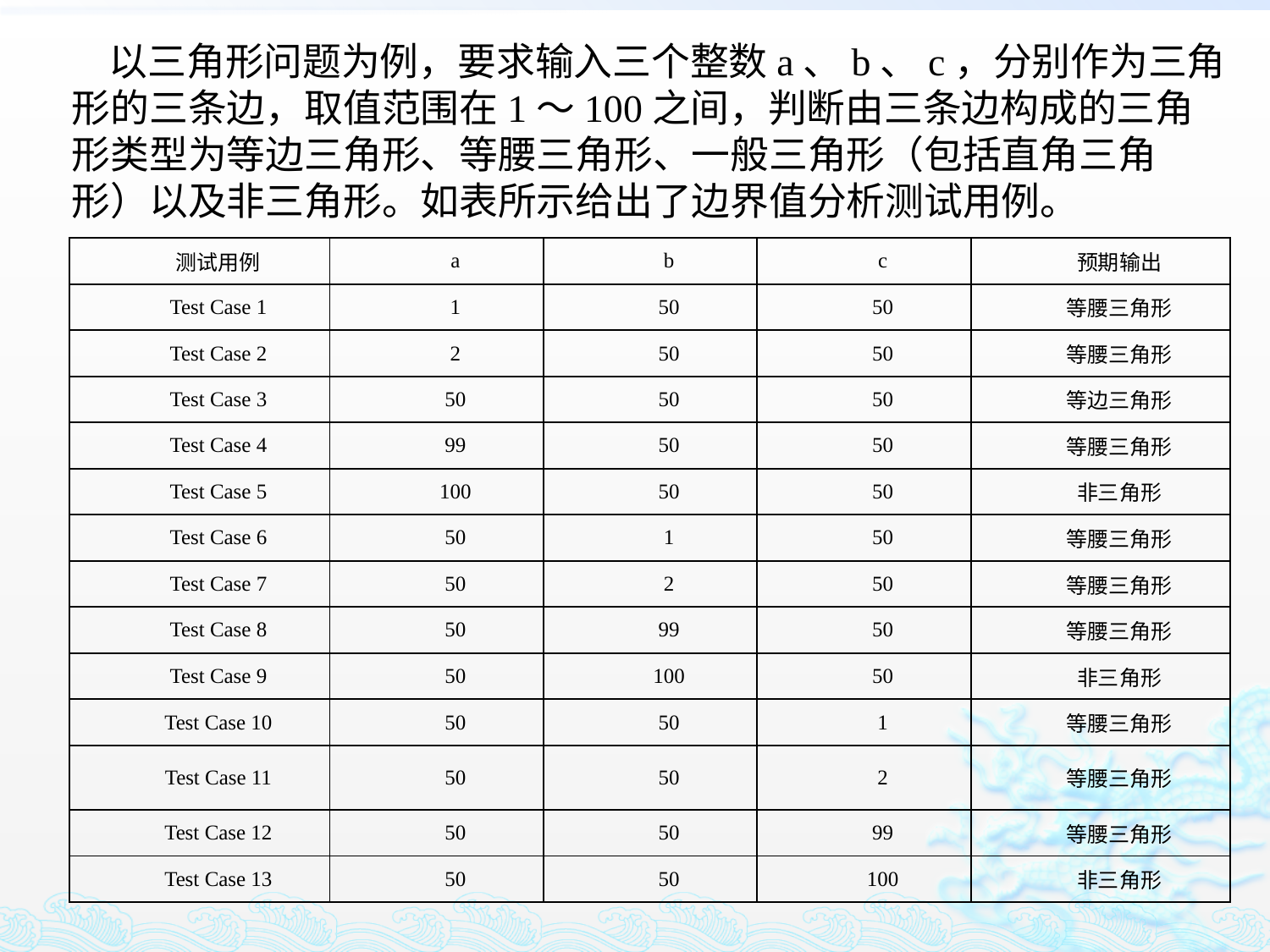

以三角形问题为例，要求输入三个整数a、b、c，分别作为三角形的三条边，取值范围在1～100之间，判断由三条边构成的三角形类型为等边三角形、等腰三角形、一般三角形（包括直角三角形）以及非三角形。如表所示给出了边界值分析测试用例。
| 测试用例 | a | b | c | 预期输出 |
| --- | --- | --- | --- | --- |
| Test Case 1 | 1 | 50 | 50 | 等腰三角形 |
| Test Case 2 | 2 | 50 | 50 | 等腰三角形 |
| Test Case 3 | 50 | 50 | 50 | 等边三角形 |
| Test Case 4 | 99 | 50 | 50 | 等腰三角形 |
| Test Case 5 | 100 | 50 | 50 | 非三角形 |
| Test Case 6 | 50 | 1 | 50 | 等腰三角形 |
| Test Case 7 | 50 | 2 | 50 | 等腰三角形 |
| Test Case 8 | 50 | 99 | 50 | 等腰三角形 |
| Test Case 9 | 50 | 100 | 50 | 非三角形 |
| Test Case 10 | 50 | 50 | 1 | 等腰三角形 |
| Test Case 11 | 50 | 50 | 2 | 等腰三角形 |
| Test Case 12 | 50 | 50 | 99 | 等腰三角形 |
| Test Case 13 | 50 | 50 | 100 | 非三角形 |